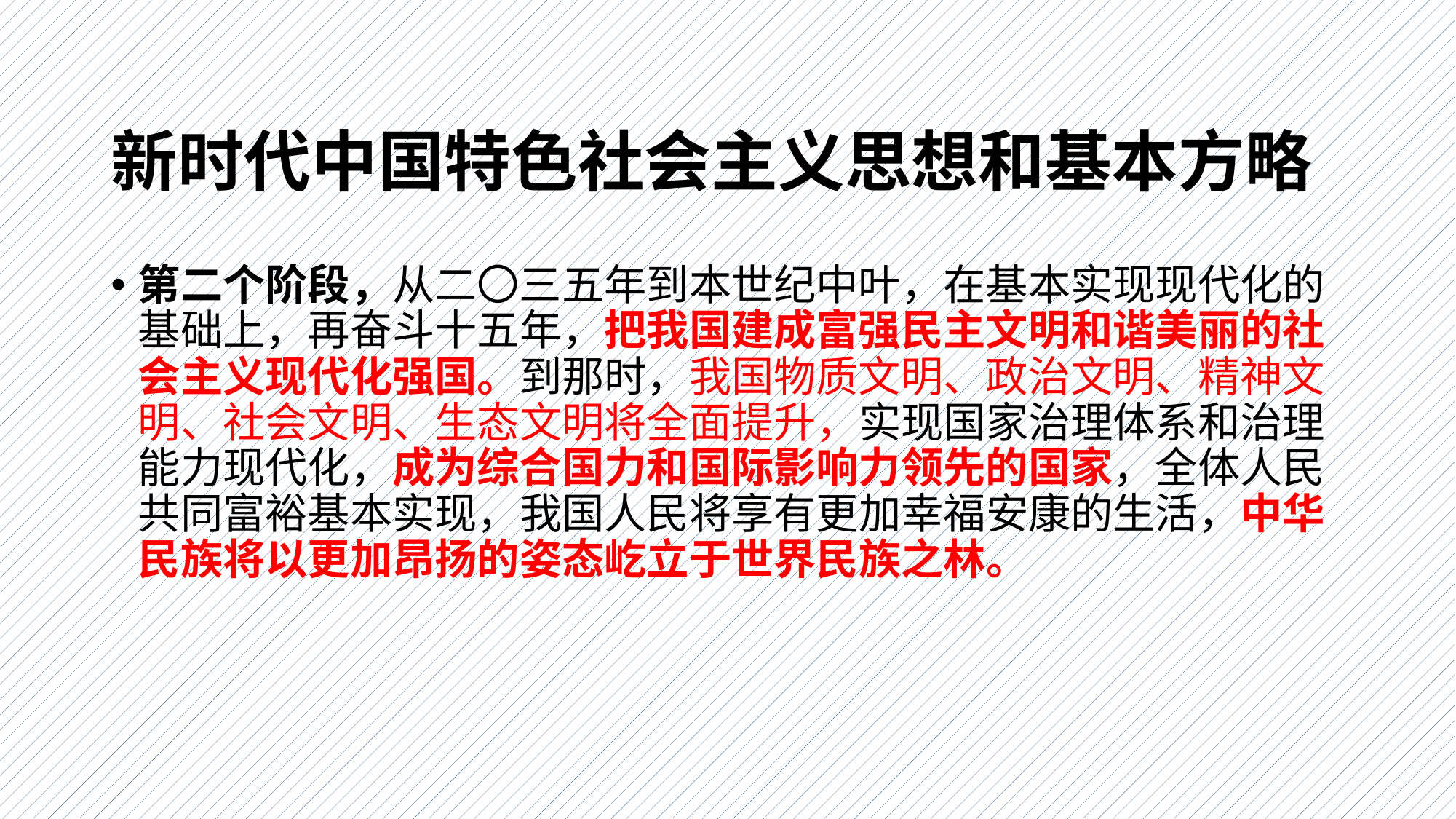

# 新时代中国特色社会主义思想和基本方略
第二个阶段，从二〇三五年到本世纪中叶，在基本实现现代化的基础上，再奋斗十五年，把我国建成富强民主文明和谐美丽的社会主义现代化强国。到那时，我国物质文明、政治文明、精神文明、社会文明、生态文明将全面提升，实现国家治理体系和治理能力现代化，成为综合国力和国际影响力领先的国家，全体人民共同富裕基本实现，我国人民将享有更加幸福安康的生活，中华民族将以更加昂扬的姿态屹立于世界民族之林。